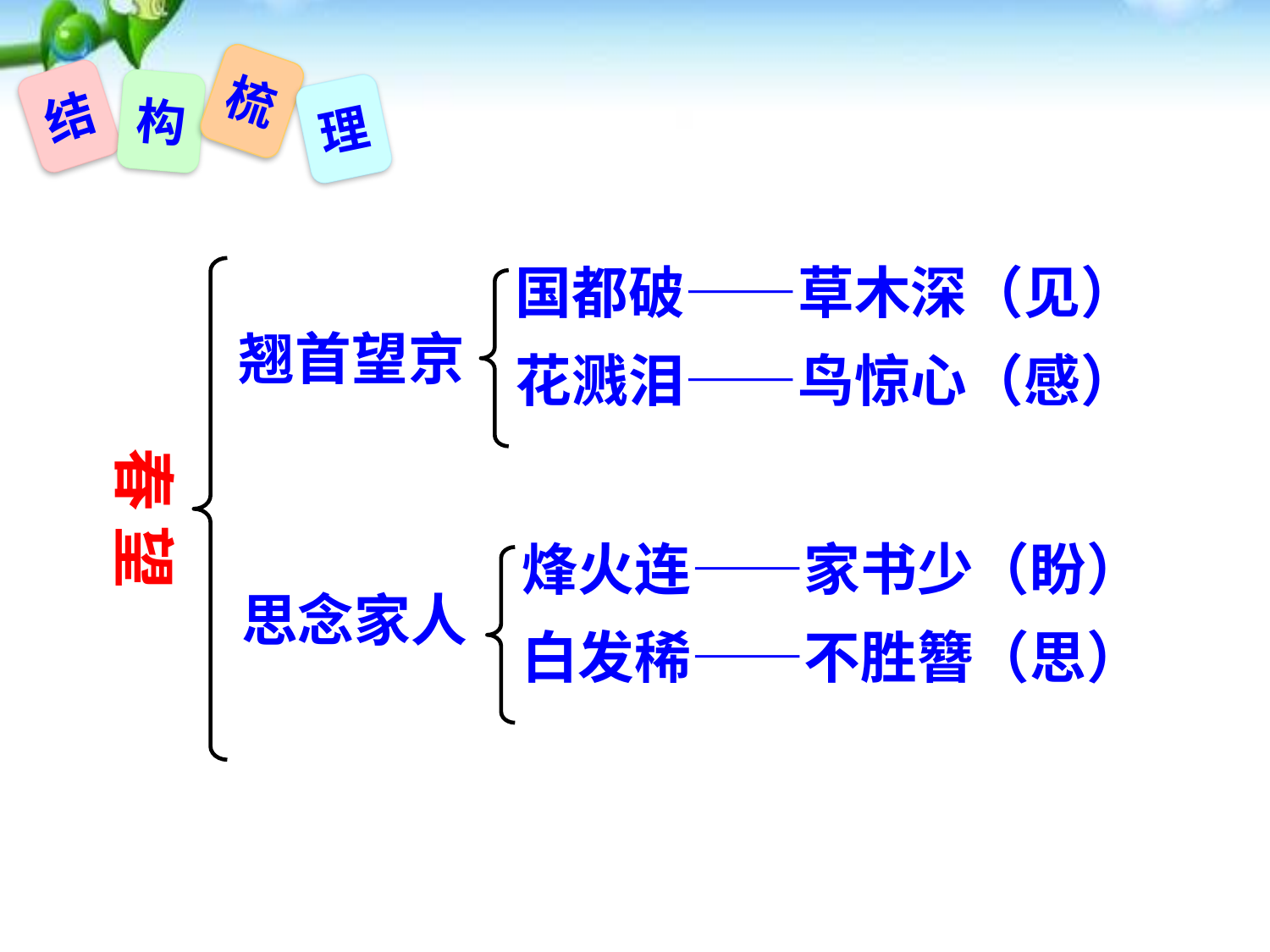

梳
结
构
理
国都破——草木深（见）
花溅泪——鸟惊心（感）

翘首望京
春 望
烽火连——家书少（盼）
白发稀——不胜簪（思）

思念家人